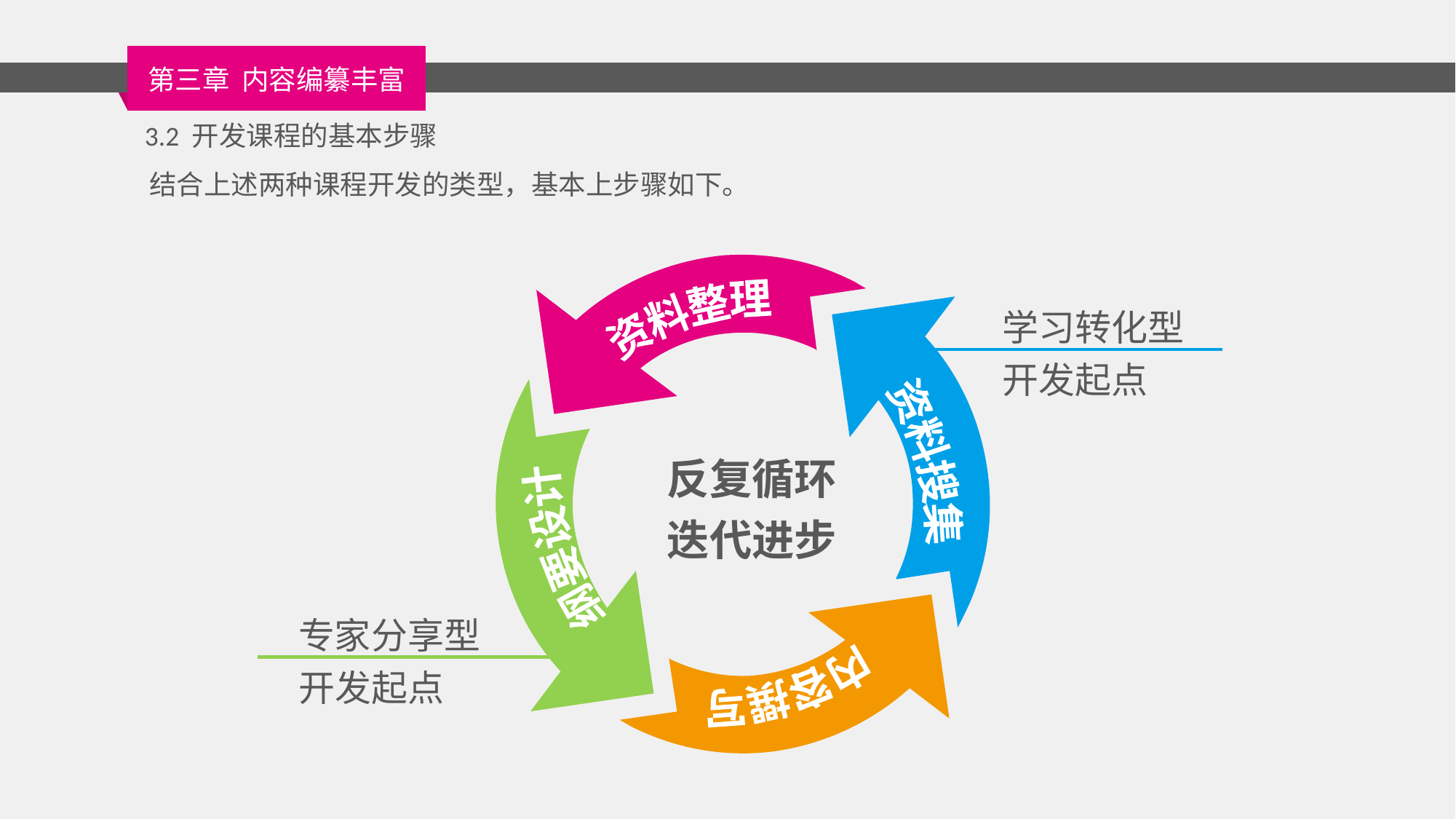

3.2 开发课程的基本步骤
结合上述两种课程开发的类型，基本上步骤如下。

学习转化型
开发起点
资料整理
纲要设计
资料搜集
内容撰写
反复循环
迭代进步
专家分享型
开发起点